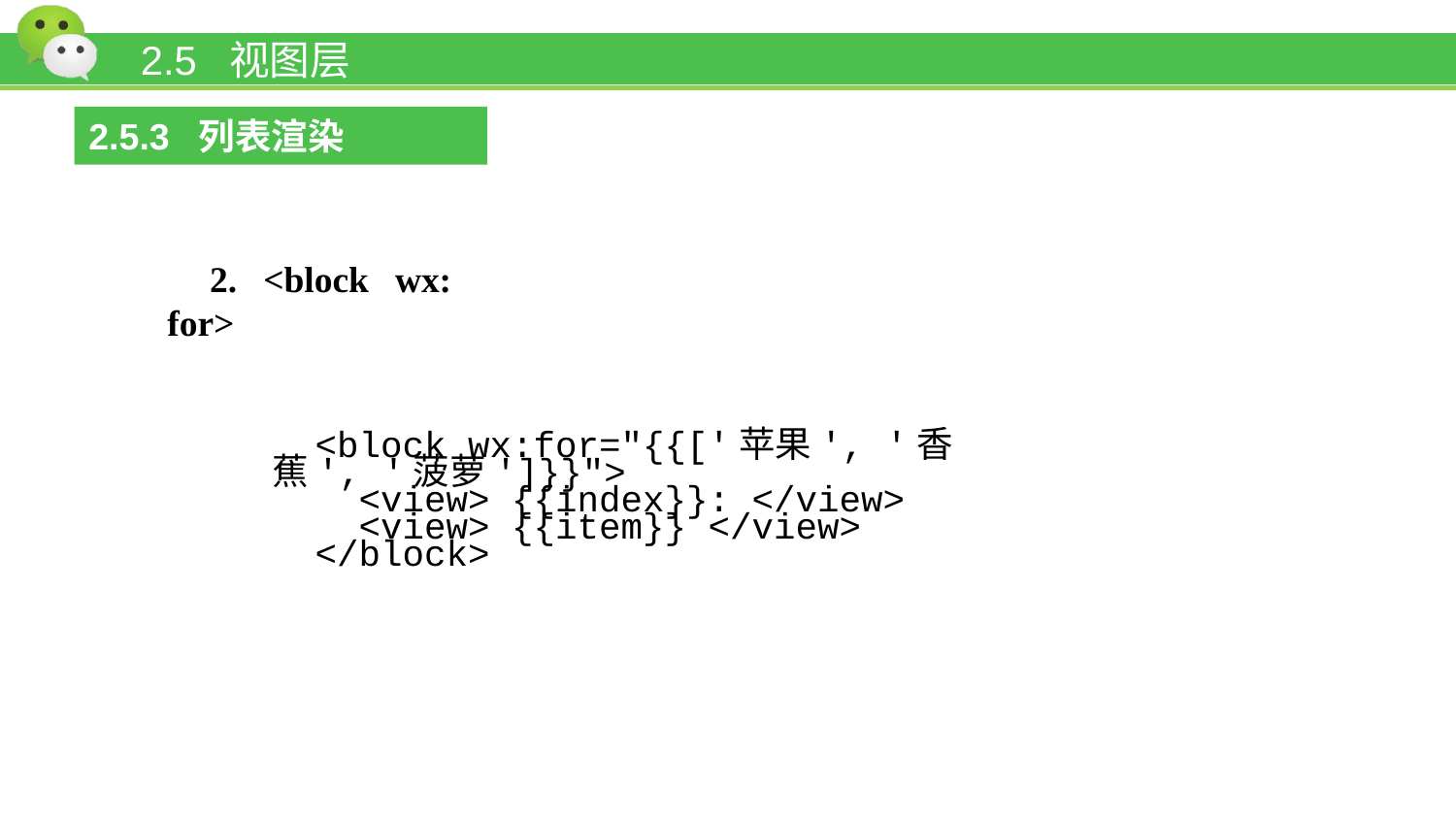

# 2.5  视图层
2.5.3  列表渲染
2. <block wx: for>
<block wx:for="{{['苹果', '香蕉', '菠萝']}}">
  <view> {{index}}: </view>
  <view> {{item}} </view>
</block>